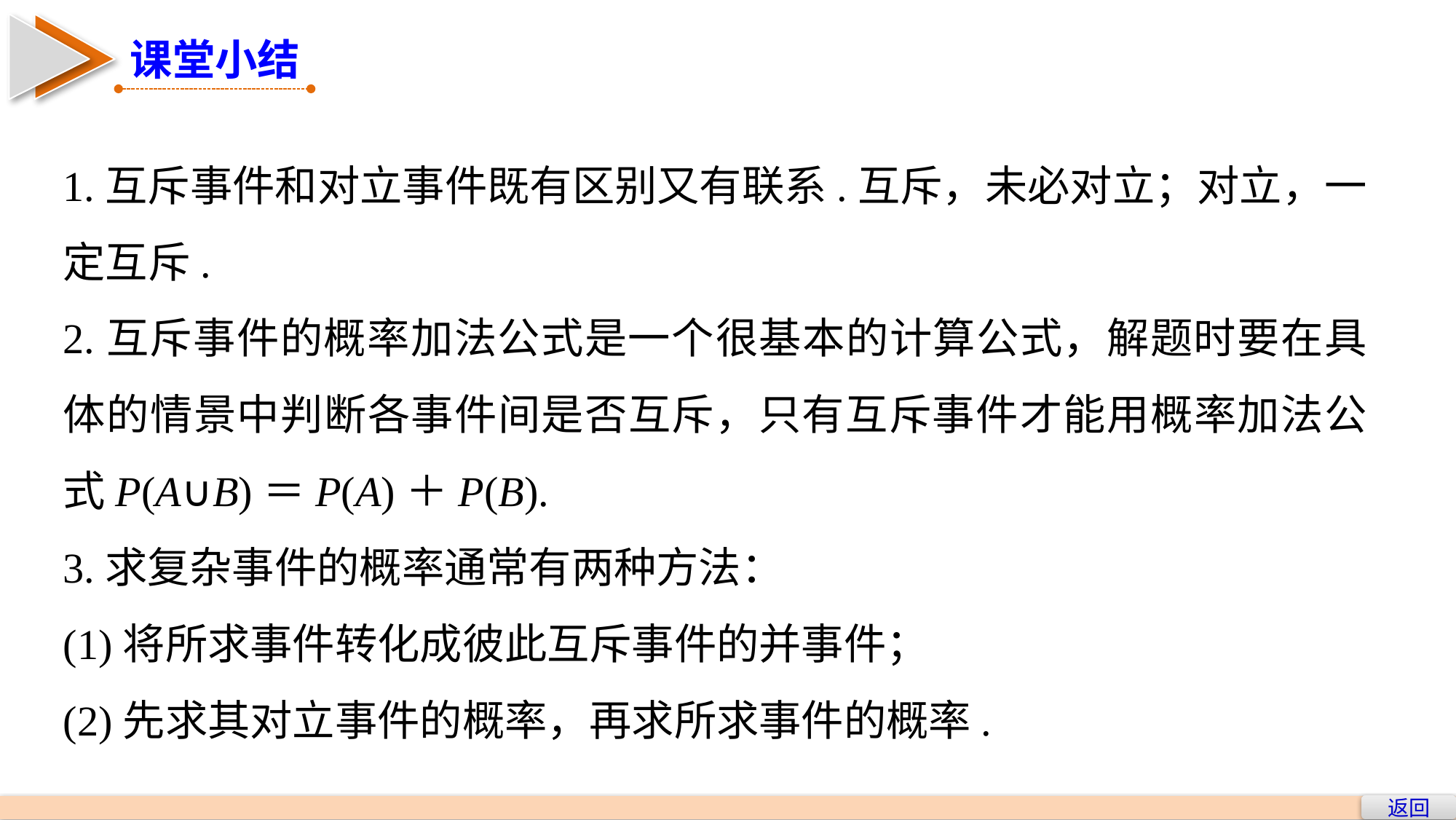

课堂小结
1.互斥事件和对立事件既有区别又有联系.互斥，未必对立；对立，一定互斥.
2.互斥事件的概率加法公式是一个很基本的计算公式，解题时要在具体的情景中判断各事件间是否互斥，只有互斥事件才能用概率加法公式P(A∪B)＝P(A)＋P(B).
3.求复杂事件的概率通常有两种方法：
(1)将所求事件转化成彼此互斥事件的并事件；
(2)先求其对立事件的概率，再求所求事件的概率.
返回